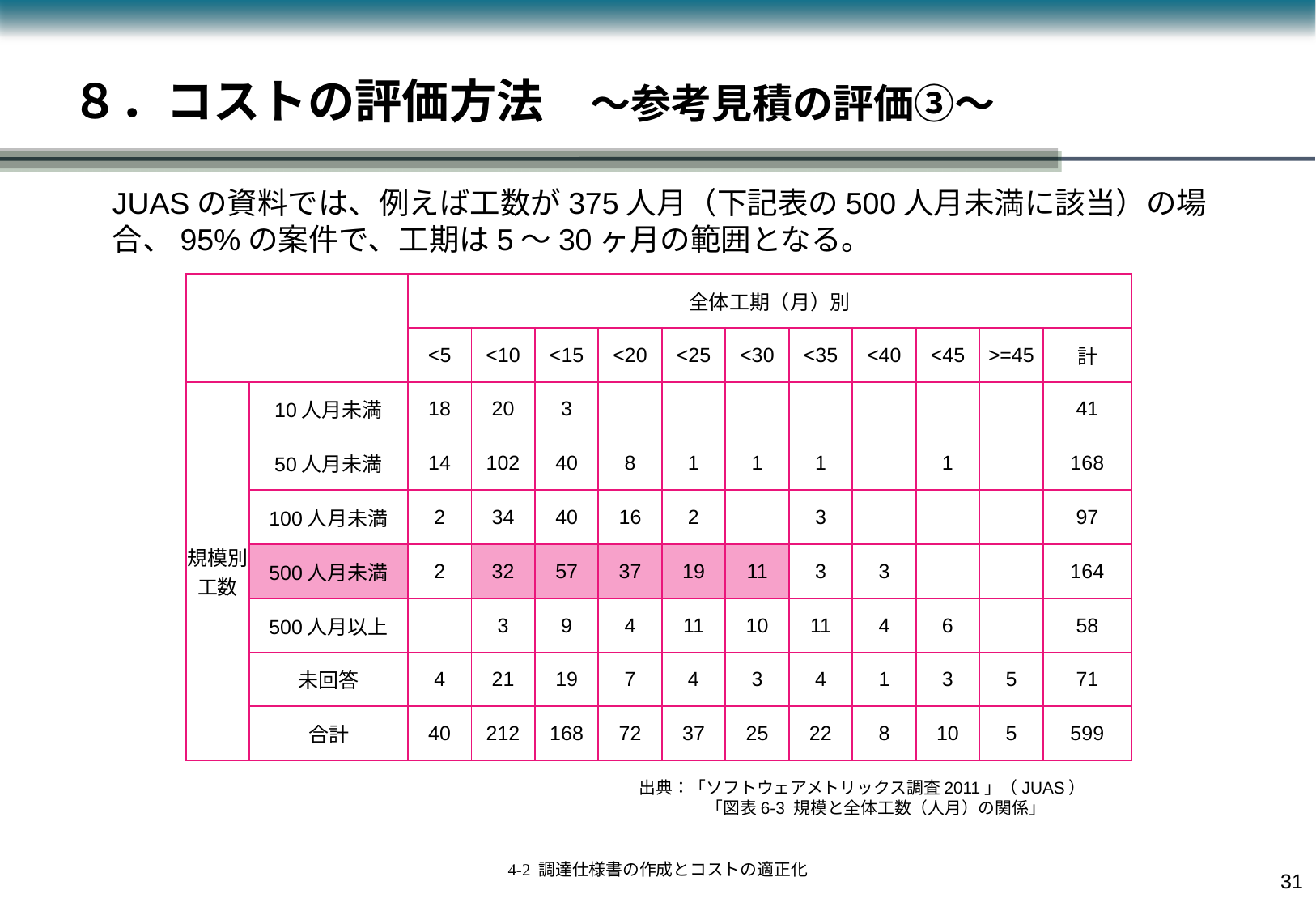

# ８．コストの評価方法　～参考見積の評価③～
JUASの資料では、例えば工数が375人月（下記表の500人月未満に該当）の場合、95%の案件で、工期は5～30ヶ月の範囲となる。
|  |  | 全体工期（月）別 |  |  |  |  |  |  |  |  |  |  |
| --- | --- | --- | --- | --- | --- | --- | --- | --- | --- | --- | --- | --- |
|  |  | <5 | <10 | <15 | <20 | <25 | <30 | <35 | <40 | <45 | >=45 | 計 |
| 規模別工数 | 10人月未満 | 18 | 20 | 3 |  |  |  |  |  |  |  | 41 |
|  | 50人月未満 | 14 | 102 | 40 | 8 | 1 | 1 | 1 |  | 1 |  | 168 |
|  | 100人月未満 | 2 | 34 | 40 | 16 | 2 |  | 3 |  |  |  | 97 |
|  | 500人月未満 | 2 | 32 | 57 | 37 | 19 | 11 | 3 | 3 |  |  | 164 |
|  | 500人月以上 |  | 3 | 9 | 4 | 11 | 10 | 11 | 4 | 6 |  | 58 |
|  | 未回答 | 4 | 21 | 19 | 7 | 4 | 3 | 4 | 1 | 3 | 5 | 71 |
|  | 合計 | 40 | 212 | 168 | 72 | 37 | 25 | 22 | 8 | 10 | 5 | 599 |
出典：「ソフトウェアメトリックス調査2011」（JUAS）
　　　　「図表6-3 規模と全体工数（人月）の関係」
31
4-2 調達仕様書の作成とコストの適正化